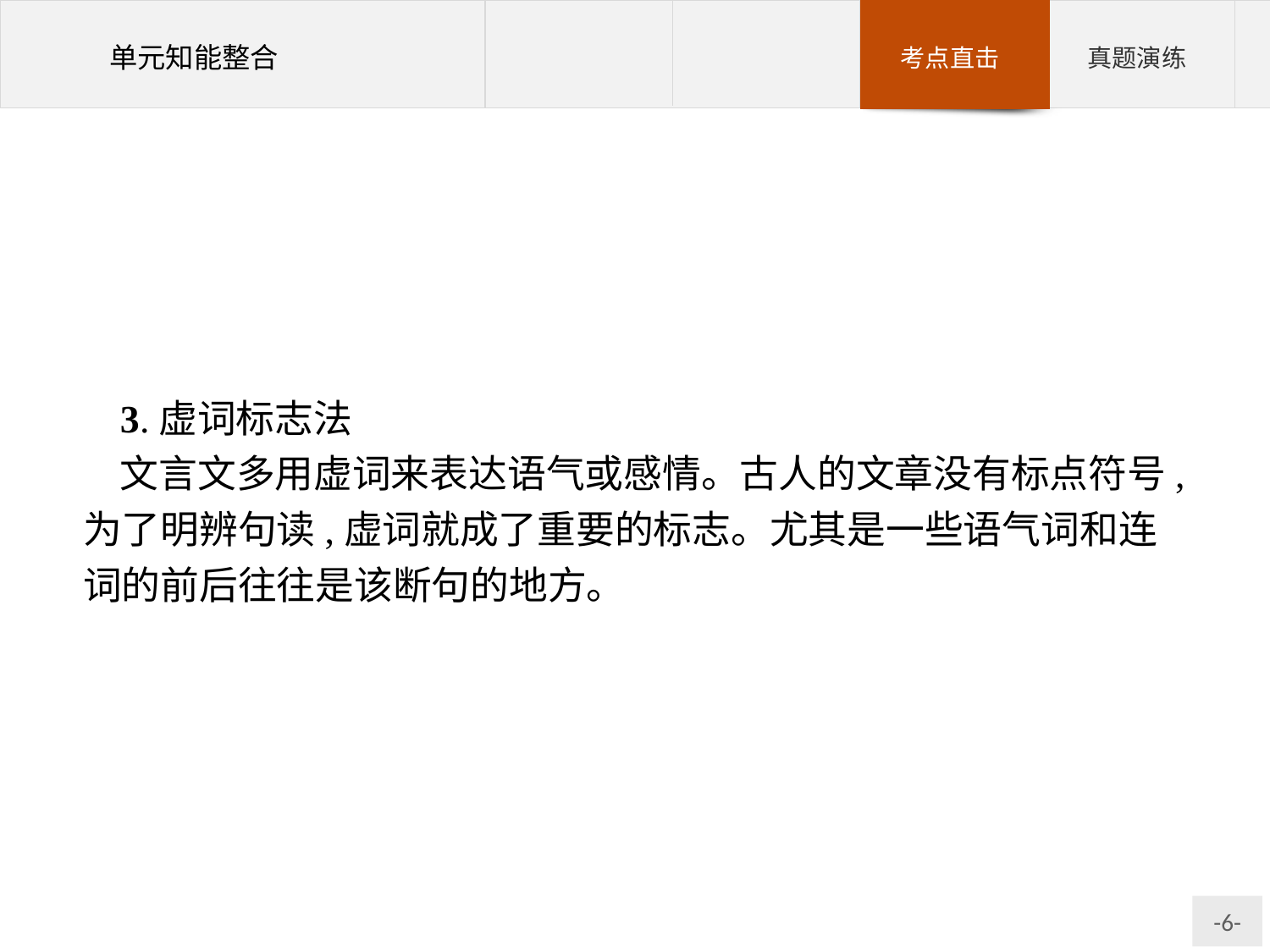

3.虚词标志法
文言文多用虚词来表达语气或感情。古人的文章没有标点符号,为了明辨句读,虚词就成了重要的标志。尤其是一些语气词和连词的前后往往是该断句的地方。